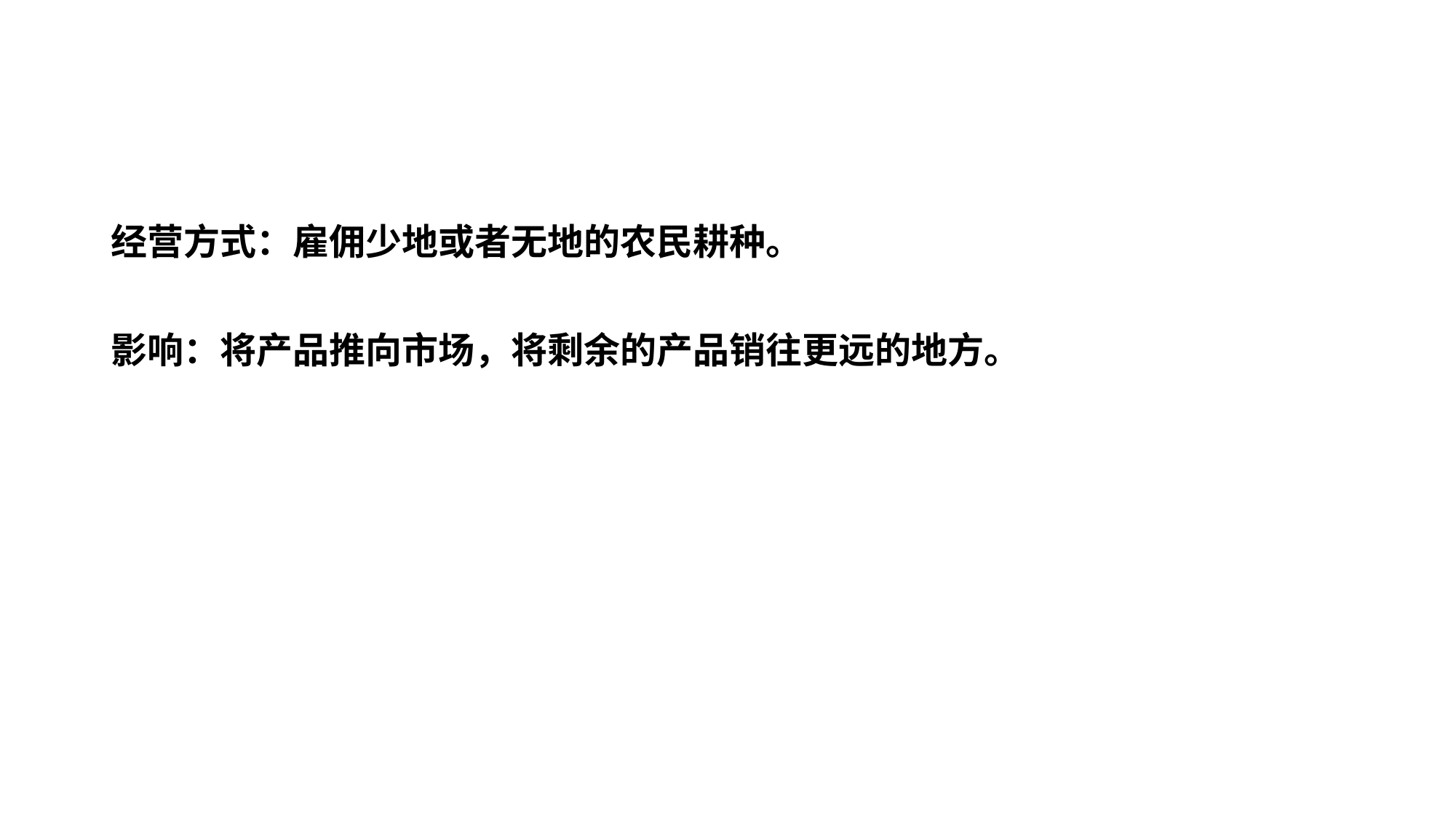

经营方式：雇佣少地或者无地的农民耕种。

影响：将产品推向市场，将剩余的产品销往更远的地方。